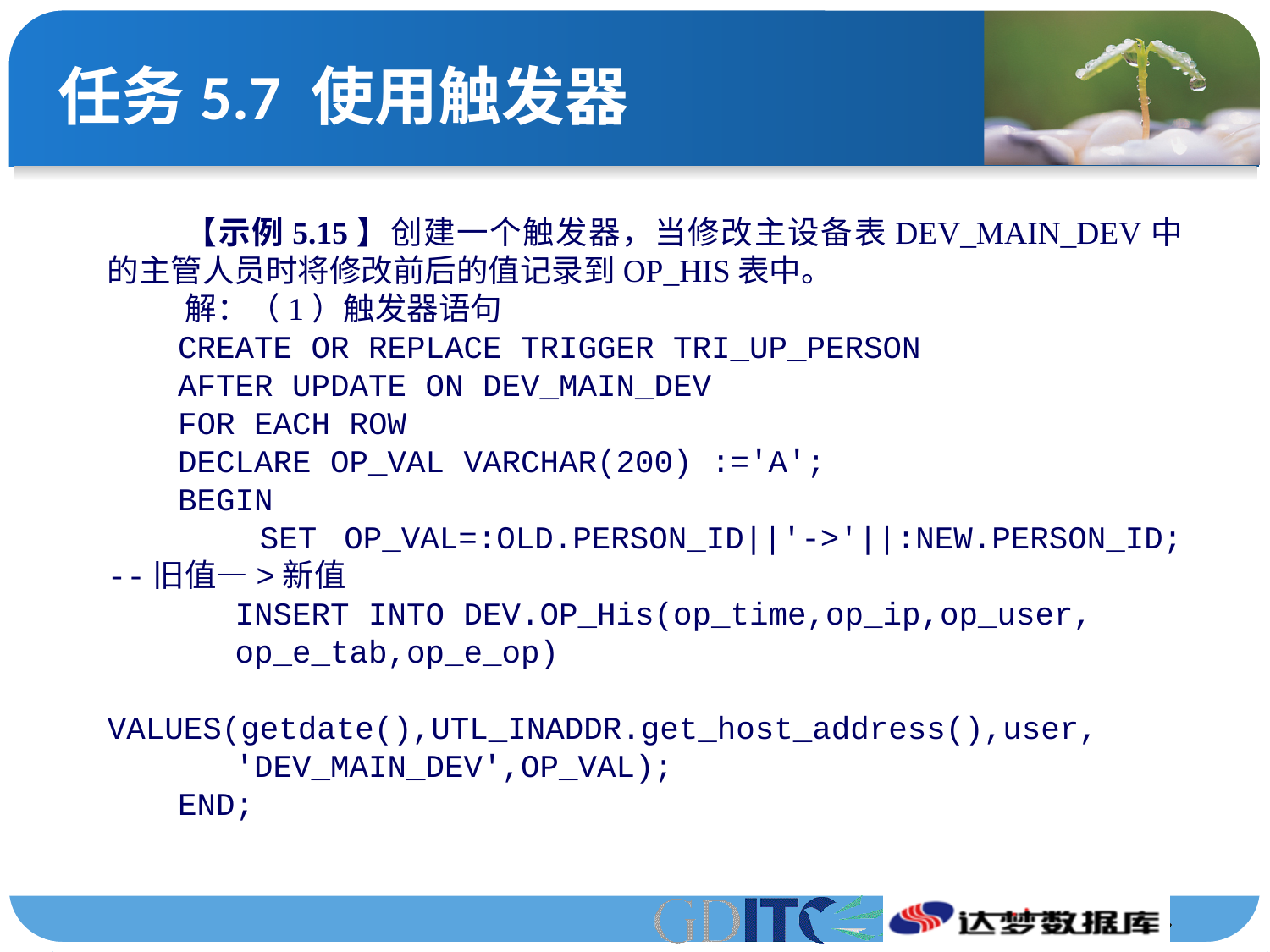

# 任务5.7 使用触发器
【示例5.15】创建一个触发器，当修改主设备表DEV_MAIN_DEV中的主管人员时将修改前后的值记录到OP_HIS表中。
解：（1）触发器语句
CREATE OR REPLACE TRIGGER TRI_UP_PERSON
AFTER UPDATE ON DEV_MAIN_DEV
FOR EACH ROW
DECLARE OP_VAL VARCHAR(200) :='A';
BEGIN
   SET OP_VAL=:OLD.PERSON_ID||'->'||:NEW.PERSON_ID; --旧值—>新值
   INSERT INTO DEV.OP_His(op_time,op_ip,op_user,
   op_e_tab,op_e_op)
   VALUES(getdate(),UTL_INADDR.get_host_address(),user,
   'DEV_MAIN_DEV',OP_VAL);
END;